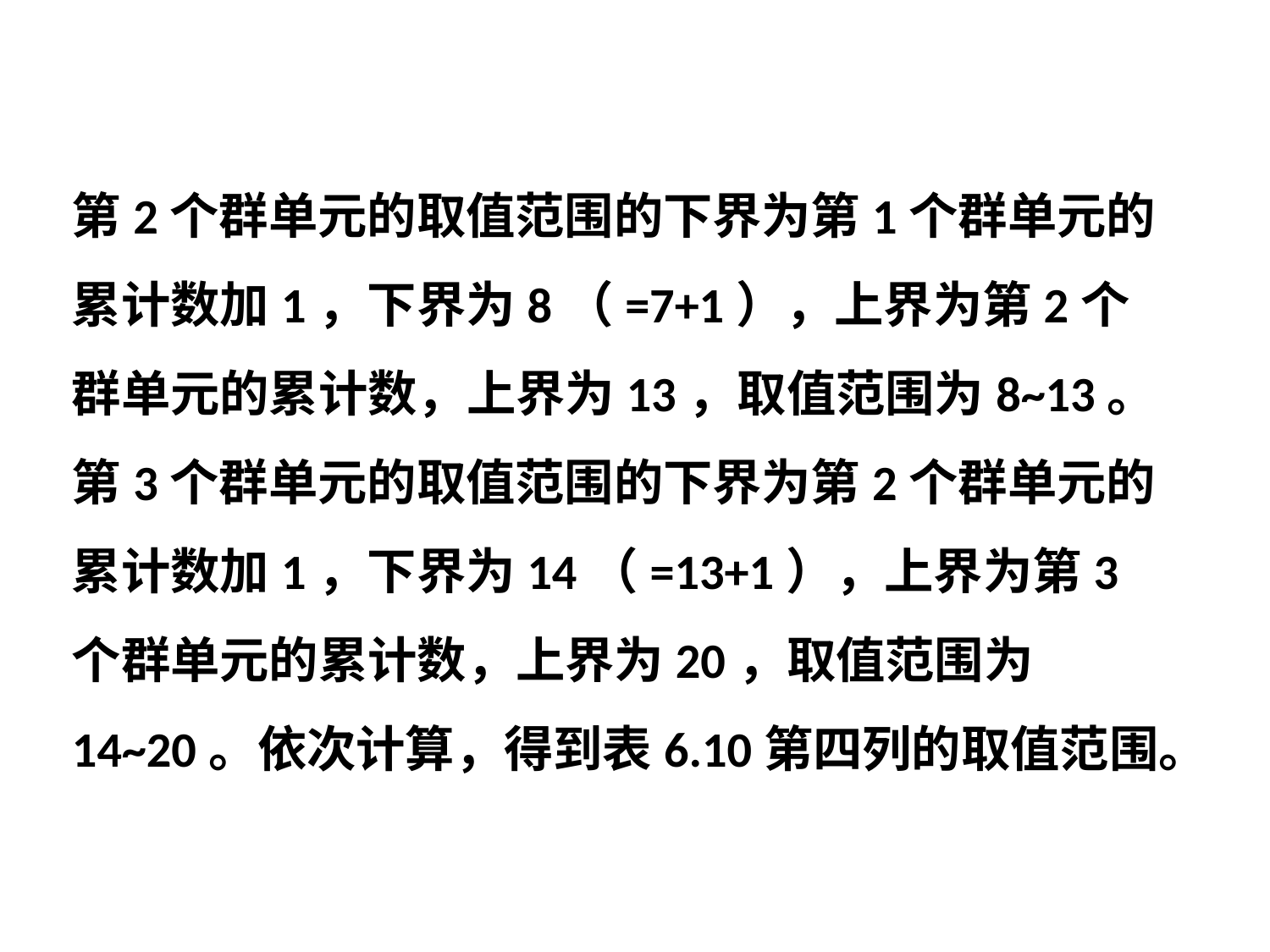

第2个群单元的取值范围的下界为第1个群单元的累计数加1，下界为8（=7+1），上界为第2个群单元的累计数，上界为13，取值范围为8~13。第3个群单元的取值范围的下界为第2个群单元的累计数加1，下界为14（=13+1），上界为第3个群单元的累计数，上界为20，取值范围为14~20。依次计算，得到表6.10第四列的取值范围。